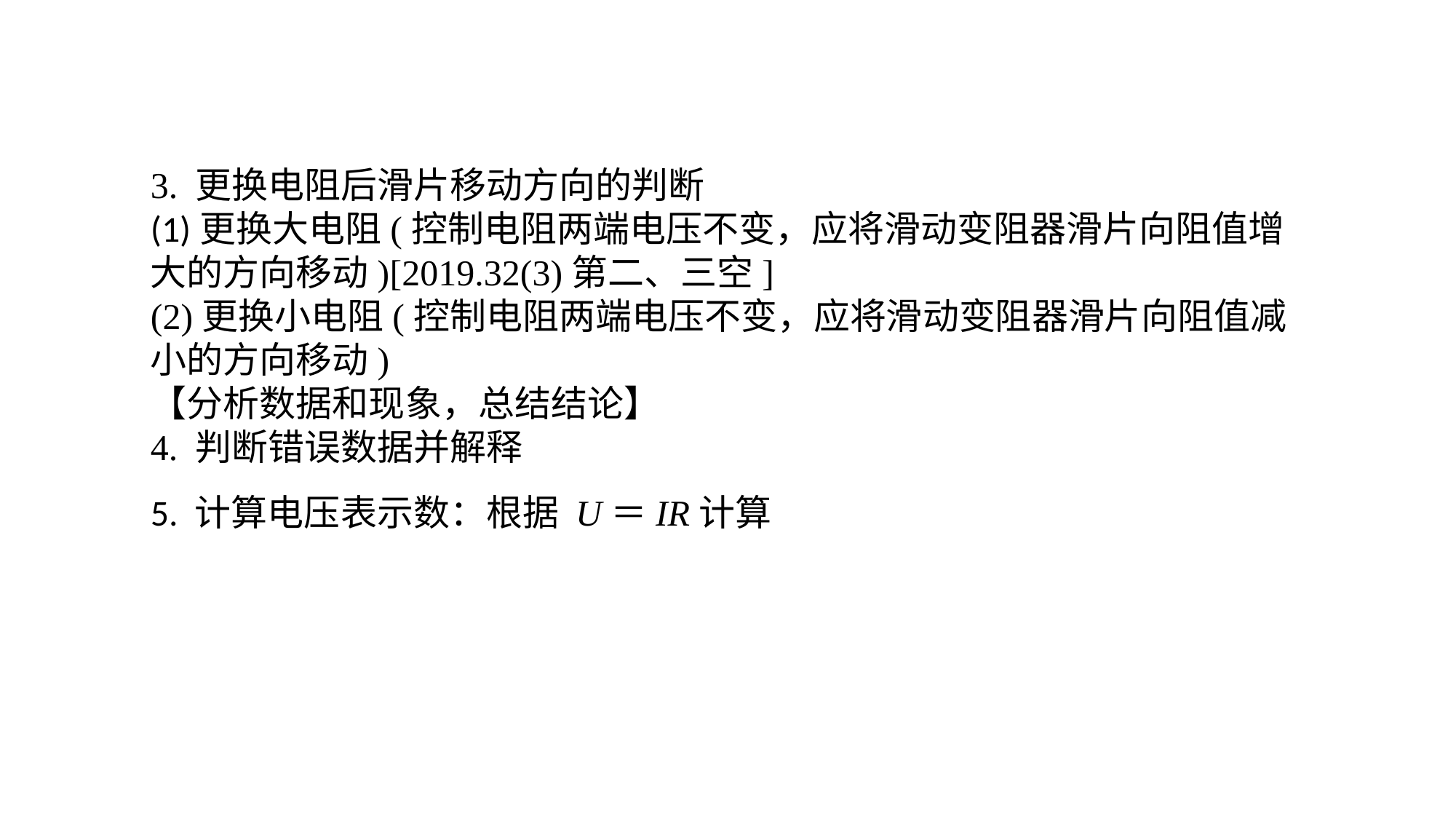

3. 更换电阻后滑片移动方向的判断(1)更换大电阻(控制电阻两端电压不变，应将滑动变阻器滑片向阻值增大的方向移动)[2019.32(3)第二、三空](2)更换小电阻(控制电阻两端电压不变，应将滑动变阻器滑片向阻值减小的方向移动)【分析数据和现象，总结结论】4. 判断错误数据并解释5. 计算电压表示数：根据 U＝IR计算